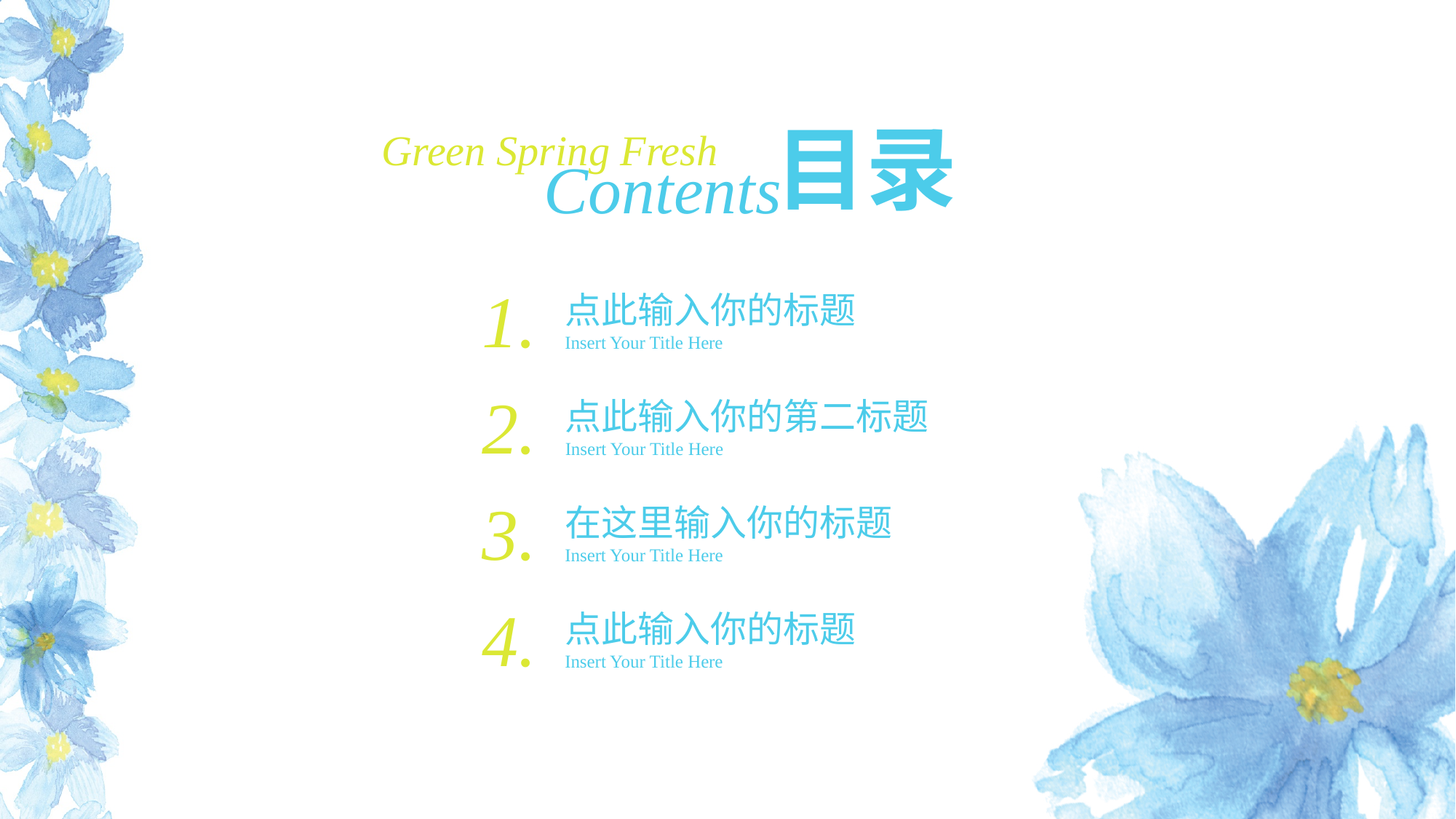

目录
Green Spring Fresh
Contents
1.
点此输入你的标题
Insert Your Title Here
2.
点此输入你的第二标题
Insert Your Title Here
3.
在这里输入你的标题
Insert Your Title Here
4.
点此输入你的标题
Insert Your Title Here